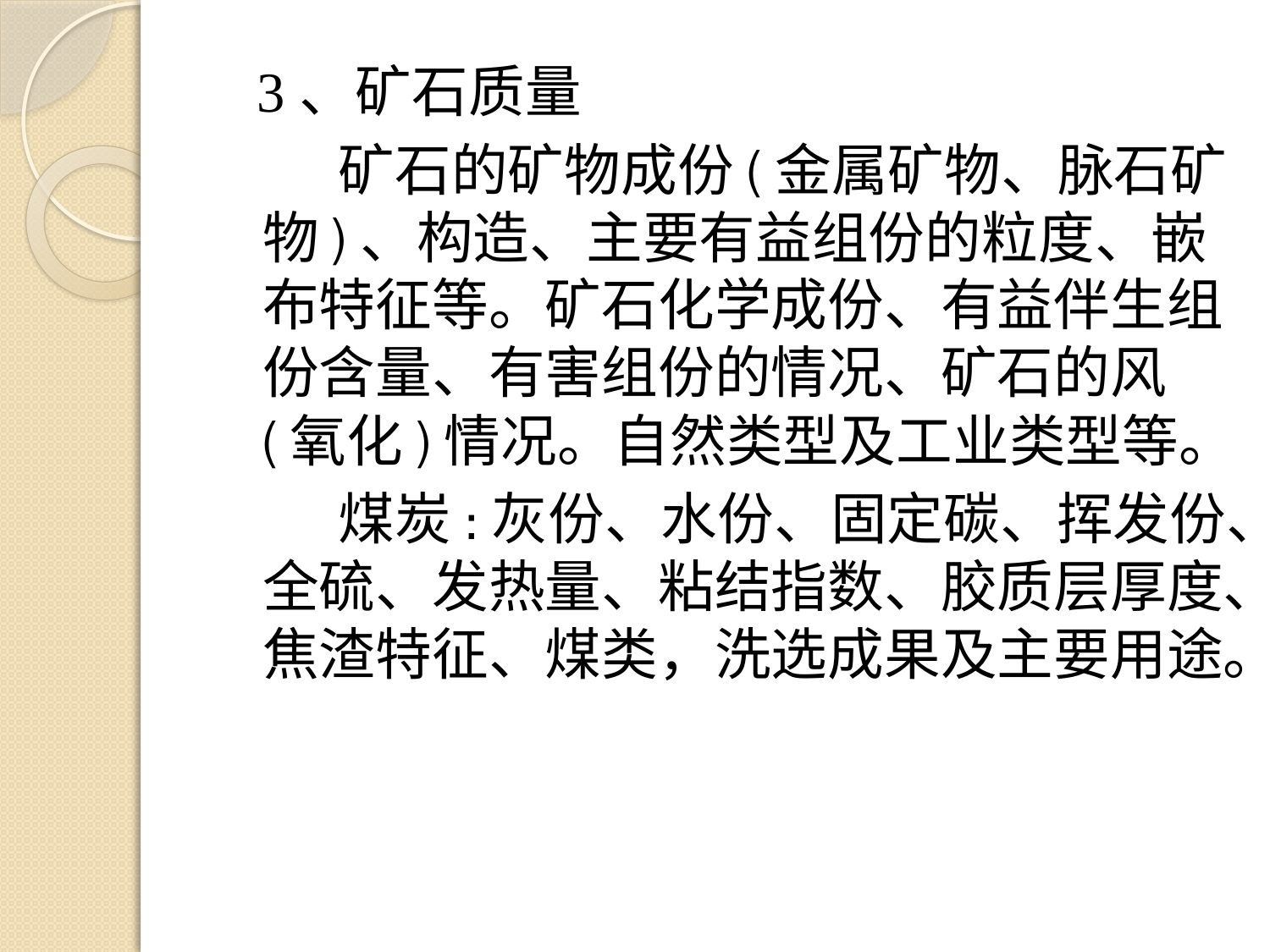

3、矿石质量
        矿石的矿物成份(金属矿物、脉石矿物)、构造、主要有益组份的粒度、嵌布特征等。矿石化学成份、有益伴生组份含量、有害组份的情况、矿石的风(氧化)情况。自然类型及工业类型等。
        煤炭:灰份、水份、固定碳、挥发份、全硫、发热量、粘结指数、胶质层厚度、焦渣特征、煤类，洗选成果及主要用途。